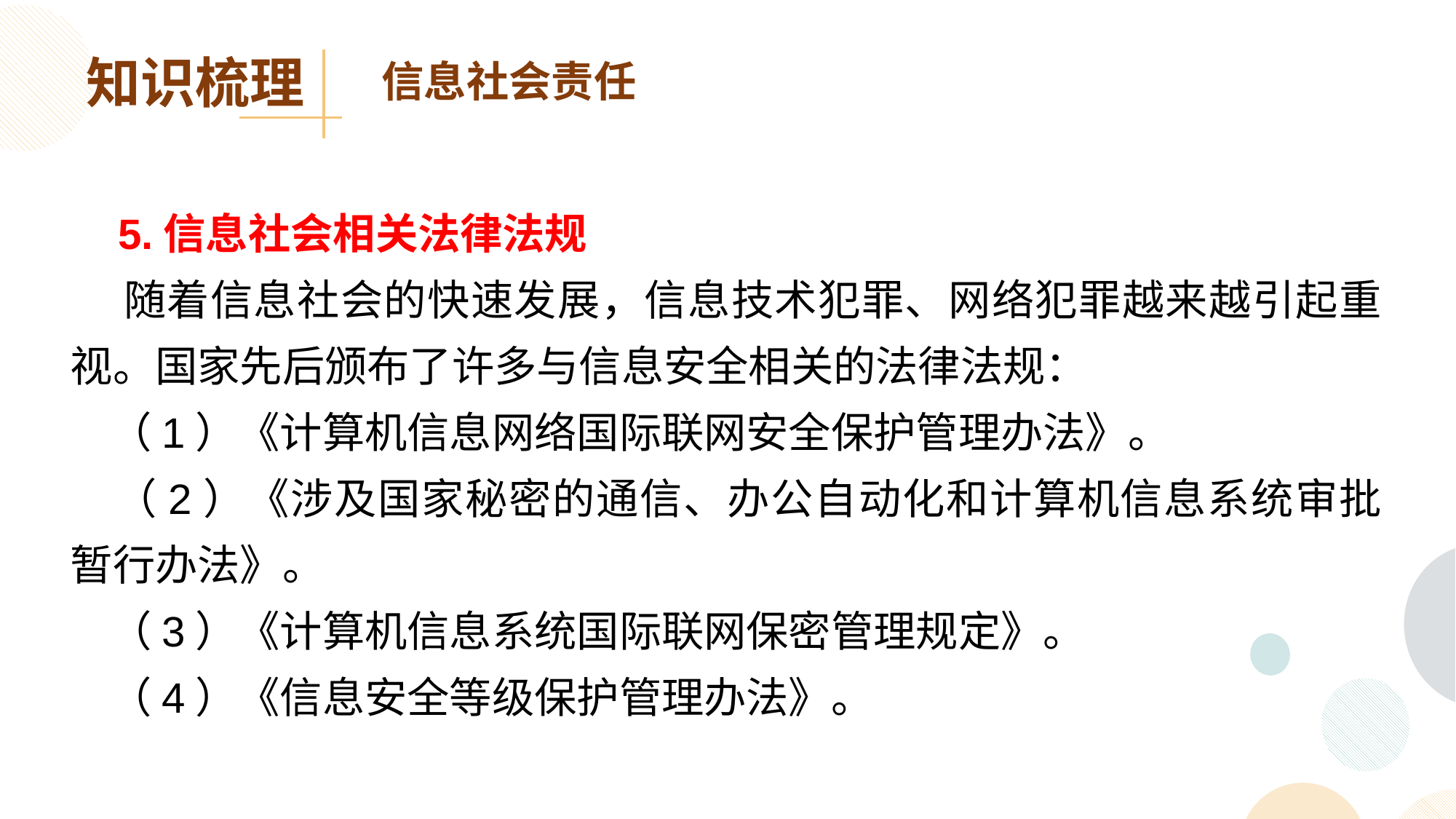

知识梳理
信息社会责任
    5.信息社会相关法律法规
    随着信息社会的快速发展，信息技术犯罪、网络犯罪越来越引起重视。国家先后颁布了许多与信息安全相关的法律法规：
   （1）《计算机信息网络国际联网安全保护管理办法》。
   （2）《涉及国家秘密的通信、办公自动化和计算机信息系统审批暂行办法》。
   （3）《计算机信息系统国际联网保密管理规定》。
   （4）《信息安全等级保护管理办法》。